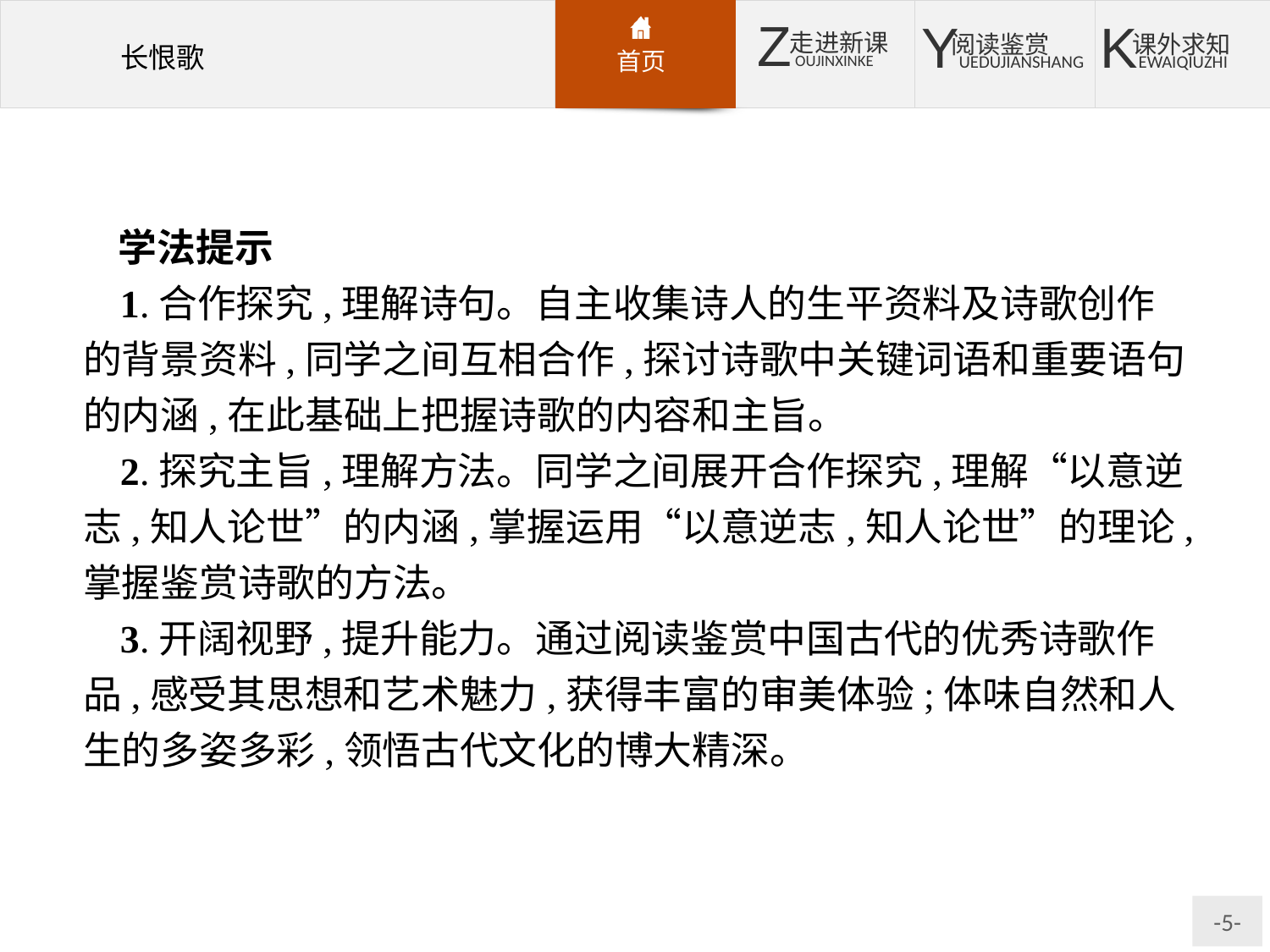

学法提示
1.合作探究,理解诗句。自主收集诗人的生平资料及诗歌创作的背景资料,同学之间互相合作,探讨诗歌中关键词语和重要语句的内涵,在此基础上把握诗歌的内容和主旨。
2.探究主旨,理解方法。同学之间展开合作探究,理解“以意逆志,知人论世”的内涵,掌握运用“以意逆志,知人论世”的理论,掌握鉴赏诗歌的方法。
3.开阔视野,提升能力。通过阅读鉴赏中国古代的优秀诗歌作品,感受其思想和艺术魅力,获得丰富的审美体验;体味自然和人生的多姿多彩,领悟古代文化的博大精深。